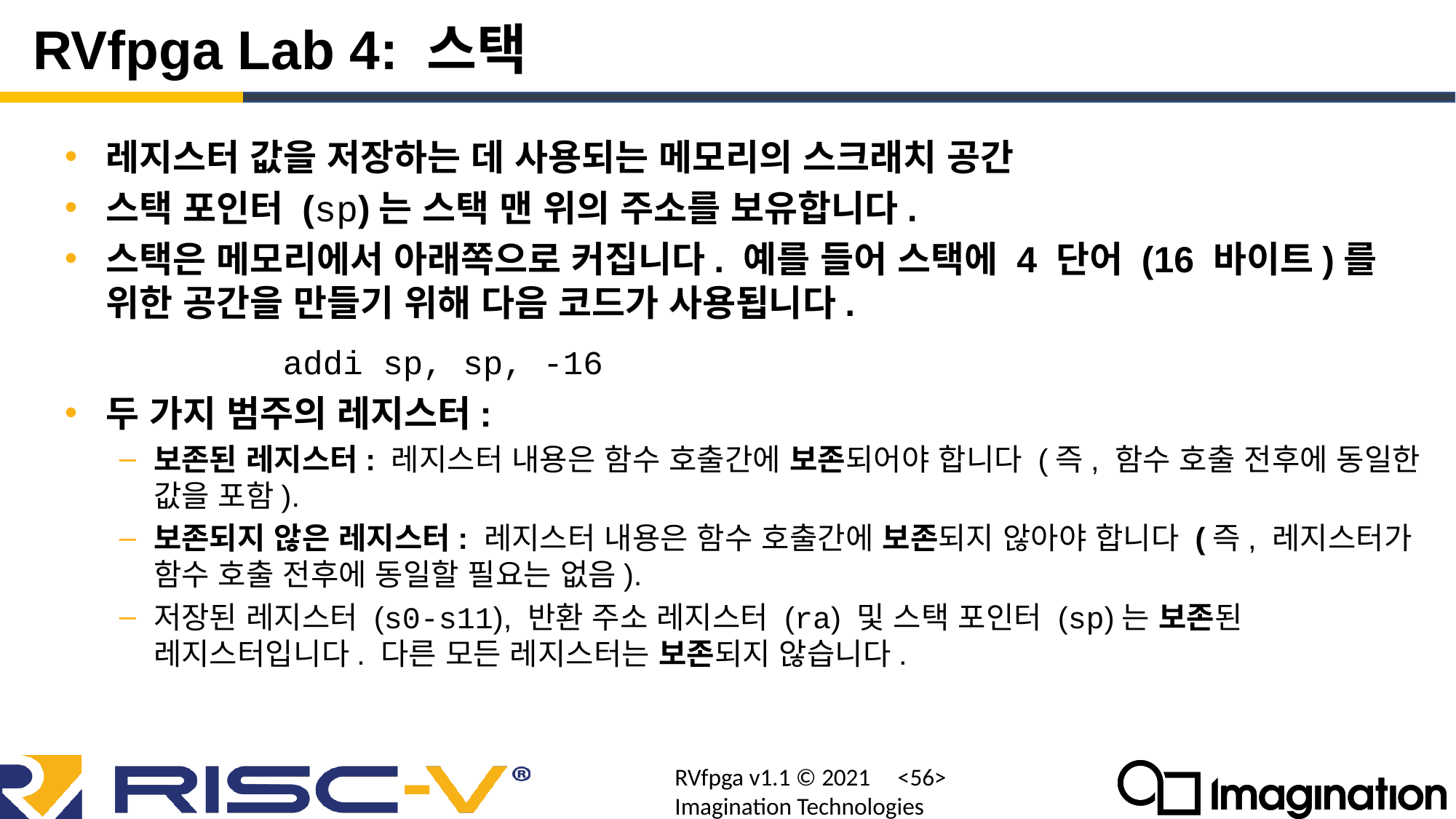

# RVfpga Lab 4: 스택
레지스터 값을 저장하는 데 사용되는 메모리의 스크래치 공간
스택 포인터 (sp)는 스택 맨 위의 주소를 보유합니다.
스택은 메모리에서 아래쪽으로 커집니다. 예를 들어 스택에 4 단어 (16 바이트)를 위한 공간을 만들기 위해 다음 코드가 사용됩니다.
   		addi sp, sp, -16
두 가지 범주의 레지스터:
보존된 레지스터: 레지스터 내용은 함수 호출간에 보존되어야 합니다 (즉, 함수 호출 전후에 동일한 값을 포함).
보존되지 않은 레지스터: 레지스터 내용은 함수 호출간에 보존되지 않아야 합니다 (즉, 레지스터가 함수 호출 전후에 동일할 필요는 없음).
저장된 레지스터 (s0-s11), 반환 주소 레지스터 (ra) 및 스택 포인터 (sp)는 보존된 레지스터입니다. 다른 모든 레지스터는 보존되지 않습니다.